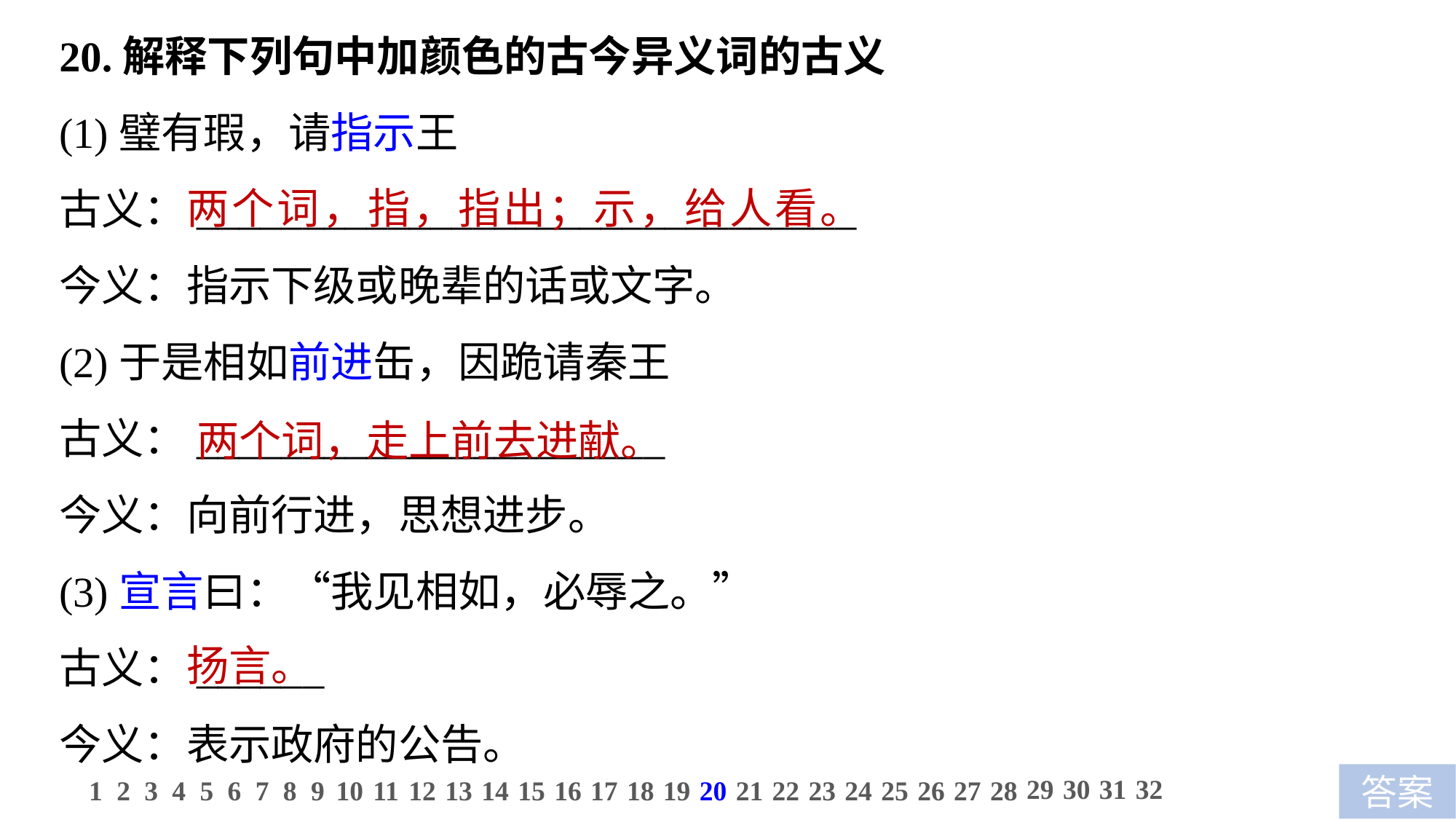

20.解释下列句中加颜色的古今异义词的古义
(1)璧有瑕，请指示王
古义：_______________________________
今义：指示下级或晚辈的话或文字。
(2)于是相如前进缶，因跪请秦王
古义：______________________
今义：向前行进，思想进步。
(3)宣言曰：“我见相如，必辱之。”
古义：______
今义：表示政府的公告。
两个词，指，指出；示，给人看。
两个词，走上前去进献。
扬言。
29
30
31
32
1
2
3
4
5
6
7
8
9
10
11
12
13
14
15
16
17
18
19
20
21
22
23
24
25
26
27
28
答案